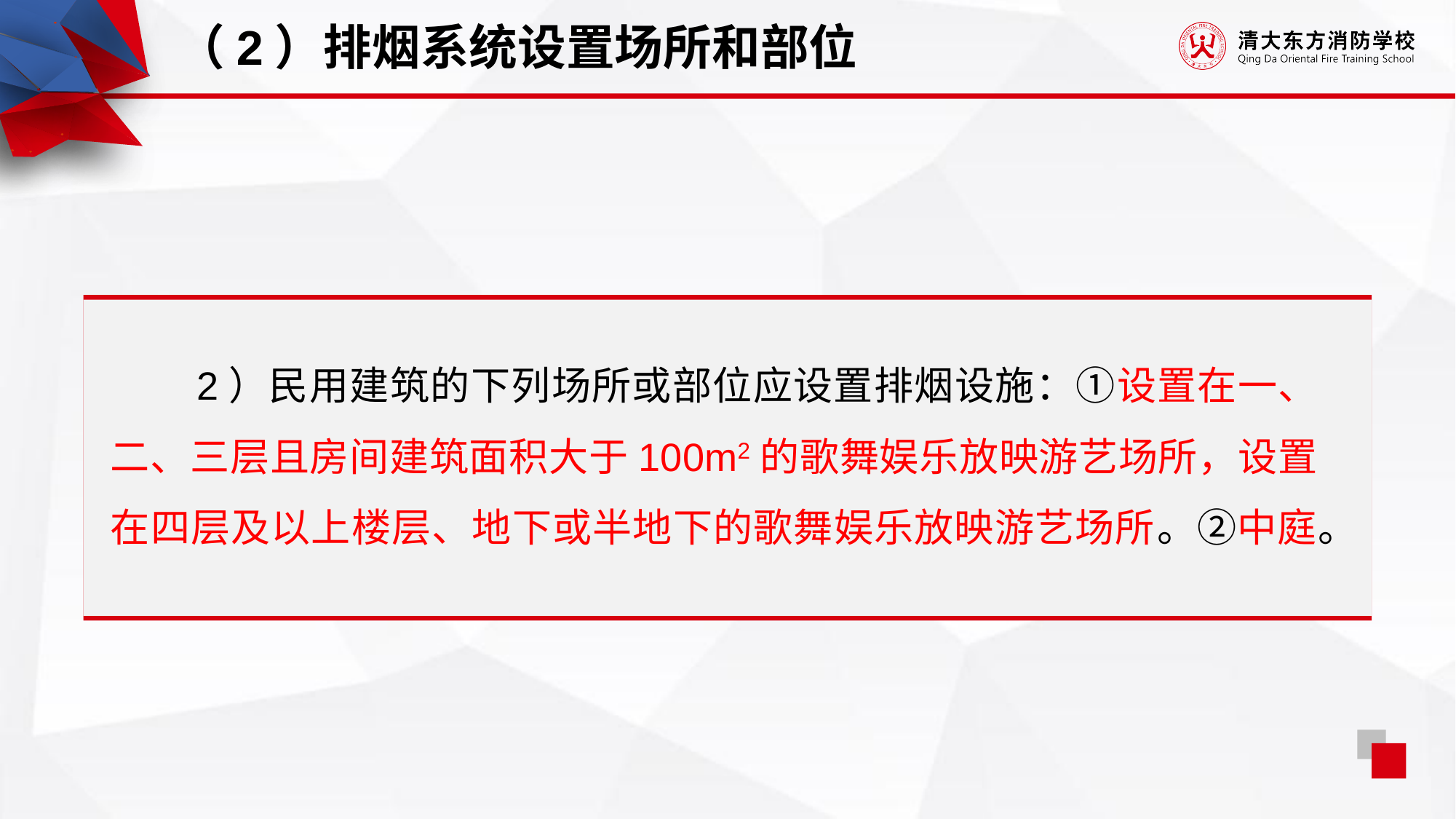

（2）排烟系统设置场所和部位

2）民用建筑的下列场所或部位应设置排烟设施：①设置在一、二、三层且房间建筑面积大于100m2的歌舞娱乐放映游艺场所，设置在四层及以上楼层、地下或半地下的歌舞娱乐放映游艺场所。②中庭。